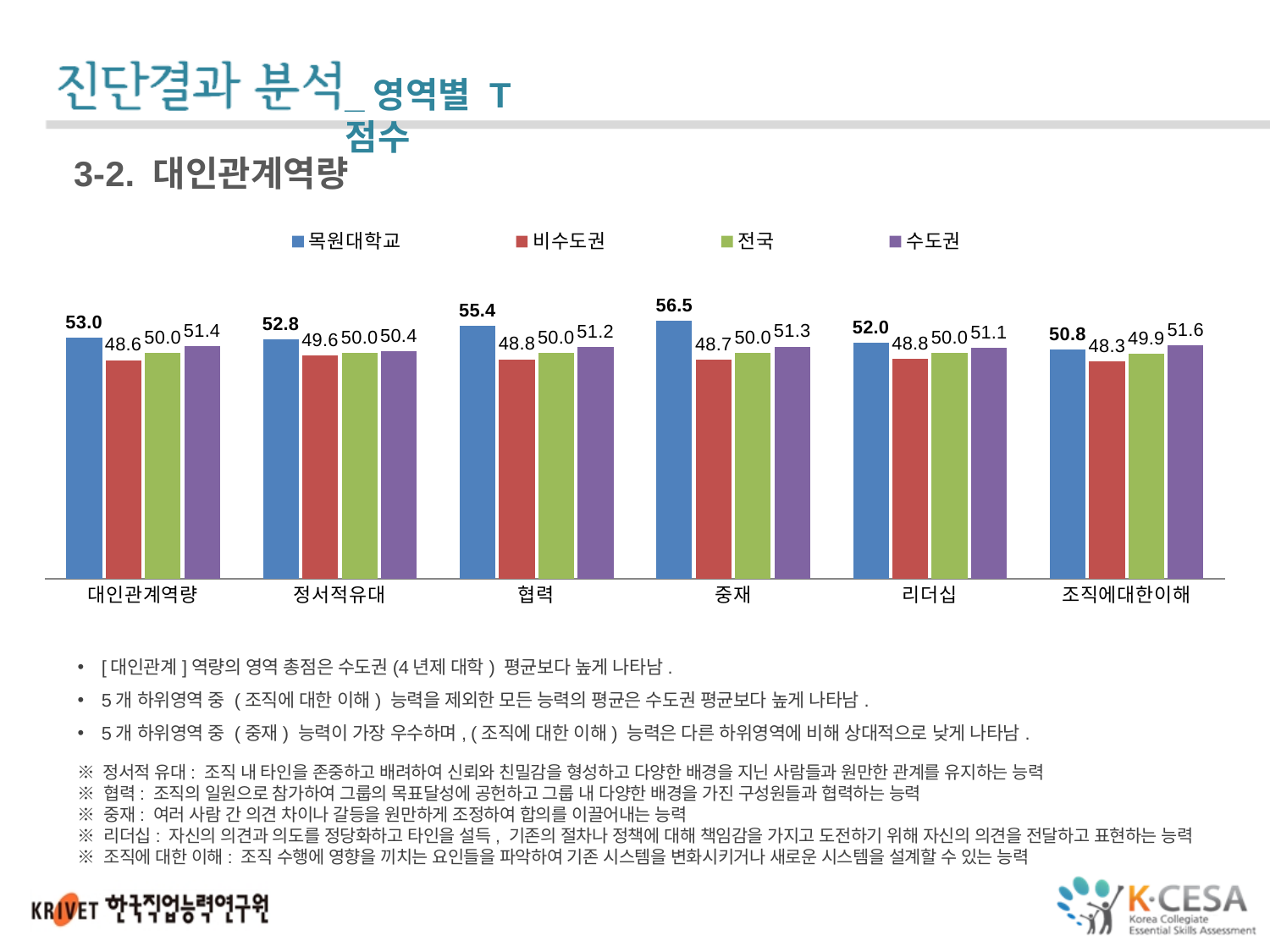

_영역별 T점수
3-2. 대인관계역량

### Chart

| Category | 목원대학교 | 비수도권 | 전국 | 수도권 |
|---|---|---|---|---|
| 대인관계역량 | 53.01182175622546 | 48.61 | 49.992533788222254 | 51.37 |
| 정서적유대 | 52.76214941022279 | 49.55 | 49.980303210113696 | 50.41 |
| 협력 | 55.422621231978965 | 48.78 | 49.98044205131636 | 51.18 |
| 중재 | 56.50592398427248 | 48.66 | 49.981862186329586 | 51.31 |
| 리더십 | 52.04939711664471 | 48.84 | 49.97932132798836 | 51.12 |
| 조직에대한이해 | 50.80730013106166 | 48.32 | 49.936361791944606 | 51.55 |
[대인관계]역량의 영역 총점은 수도권(4년제 대학) 평균보다 높게 나타남.
5개 하위영역 중 (조직에 대한 이해) 능력을 제외한 모든 능력의 평균은 수도권 평균보다 높게 나타남.
5개 하위영역 중 (중재) 능력이 가장 우수하며, (조직에 대한 이해) 능력은 다른 하위영역에 비해 상대적으로 낮게 나타남.
※ 정서적 유대: 조직 내 타인을 존중하고 배려하여 신뢰와 친밀감을 형성하고 다양한 배경을 지닌 사람들과 원만한 관계를 유지하는 능력
※ 협력: 조직의 일원으로 참가하여 그룹의 목표달성에 공헌하고 그룹 내 다양한 배경을 가진 구성원들과 협력하는 능력
※ 중재: 여러 사람 간 의견 차이나 갈등을 원만하게 조정하여 합의를 이끌어내는 능력
※ 리더십: 자신의 의견과 의도를 정당화하고 타인을 설득, 기존의 절차나 정책에 대해 책임감을 가지고 도전하기 위해 자신의 의견을 전달하고 표현하는 능력
※ 조직에 대한 이해: 조직 수행에 영향을 끼치는 요인들을 파악하여 기존 시스템을 변화시키거나 새로운 시스템을 설계할 수 있는 능력